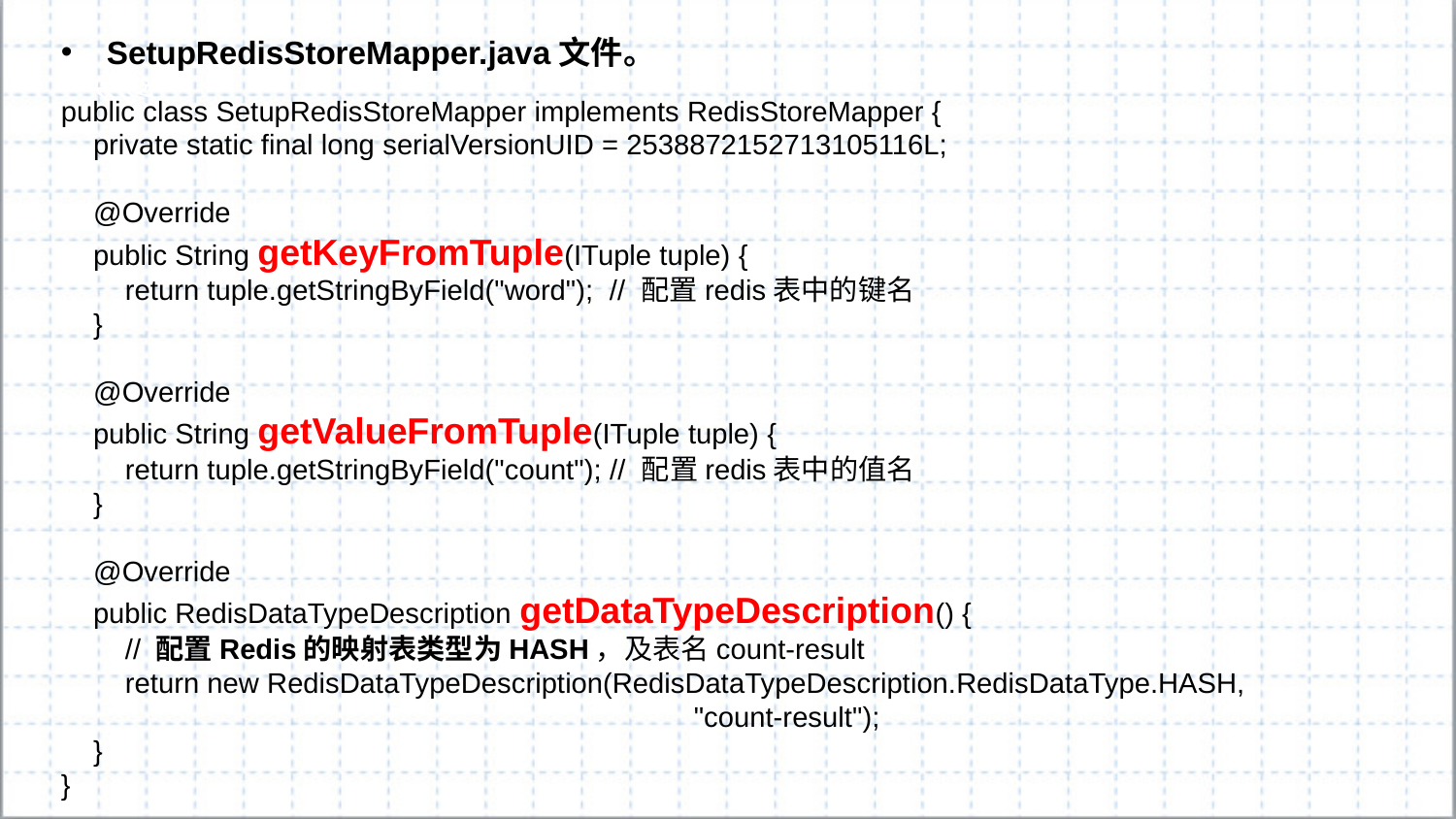

SetupRedisStoreMapper.java文件。
public class SetupRedisStoreMapper implements RedisStoreMapper {
    private static final long serialVersionUID = 2538872152713105116L;

    @Override
    public String getKeyFromTuple(ITuple tuple) {
        return tuple.getStringByField("word");  // 配置redis表中的键名
    }

    @Override
    public String getValueFromTuple(ITuple tuple) {
        return tuple.getStringByField("count"); // 配置redis表中的值名
    }

    @Override
    public RedisDataTypeDescription getDataTypeDescription() {
        // 配置Redis的映射表类型为HASH，及表名count-result
        return new RedisDataTypeDescription(RedisDataTypeDescription.RedisDataType.HASH,
                                                                               "count-result");
    }
}